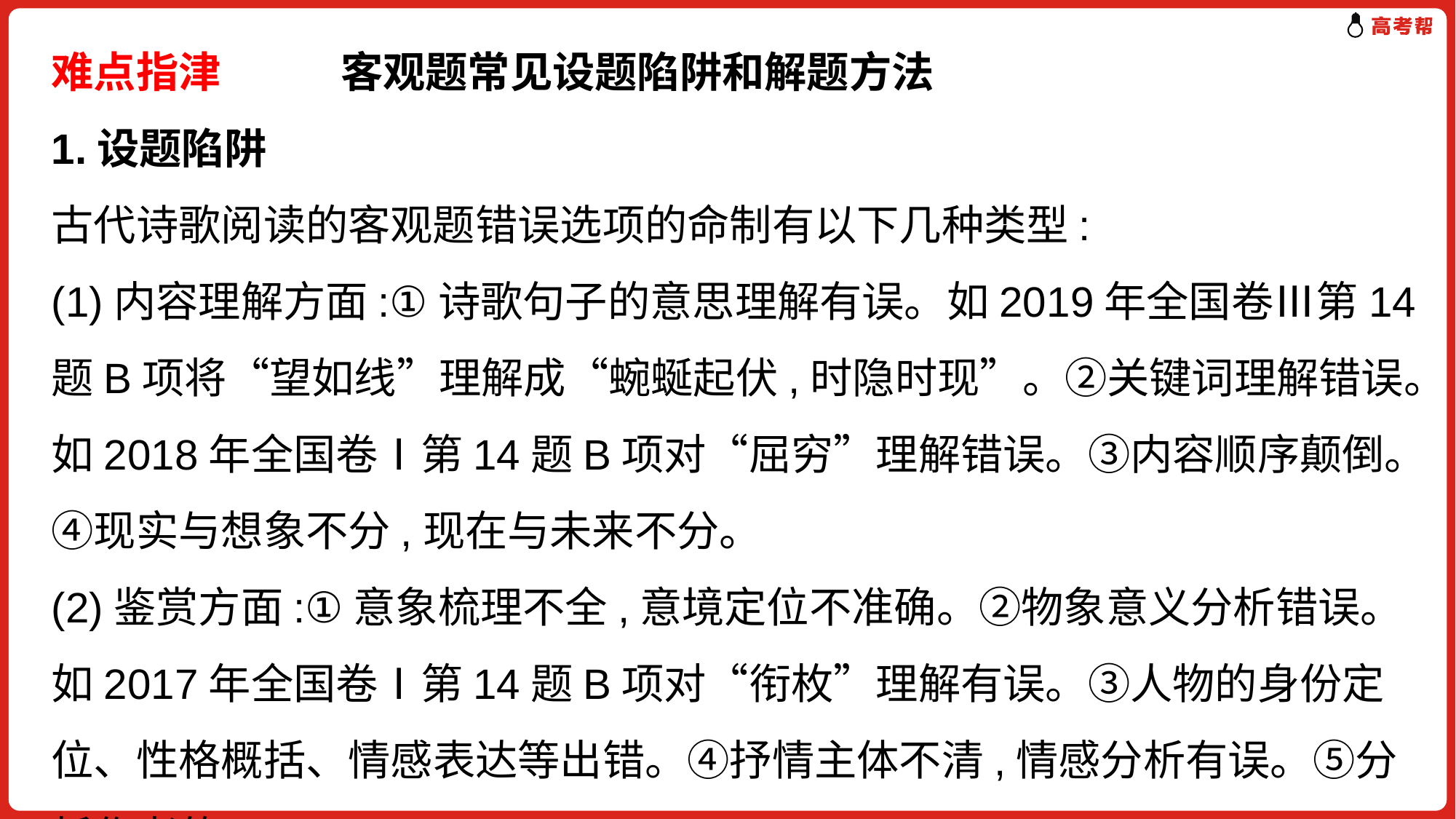

难点指津　        客观题常见设题陷阱和解题方法
1.设题陷阱
古代诗歌阅读的客观题错误选项的命制有以下几种类型:
(1)内容理解方面:①诗歌句子的意思理解有误。如2019年全国卷Ⅲ第14题B项将“望如线”理解成“蜿蜒起伏,时隐时现”。②关键词理解错误。如2018年全国卷Ⅰ第14题B项对“屈穷”理解错误。③内容顺序颠倒。④现实与想象不分,现在与未来不分。
(2)鉴赏方面:①意象梳理不全,意境定位不准确。②物象意义分析错误。如2017年全国卷Ⅰ第14题B项对“衔枚”理解有误。③人物的身份定位、性格概括、情感表达等出错。④抒情主体不清,情感分析有误。⑤分析作者的